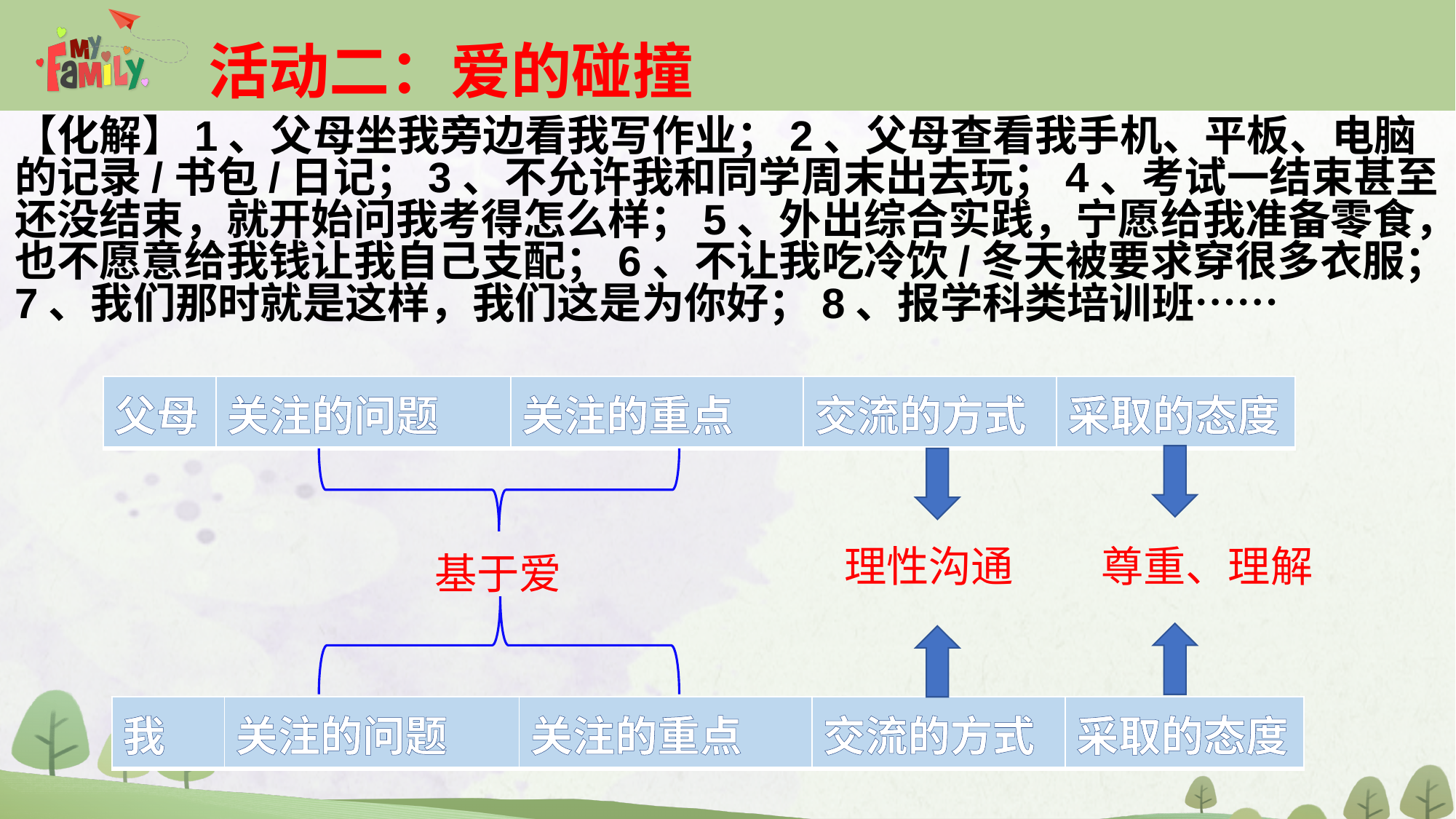

活动二：爱的碰撞
【化解】1、父母坐我旁边看我写作业；2、父母查看我手机、平板、电脑的记录/书包/日记；3、不允许我和同学周末出去玩；4、考试一结束甚至还没结束，就开始问我考得怎么样；5、外出综合实践，宁愿给我准备零食，也不愿意给我钱让我自己支配；6、不让我吃冷饮/冬天被要求穿很多衣服；7、我们那时就是这样，我们这是为你好；8、报学科类培训班……

| 父母 | 关注的问题 | 关注的重点 | 交流的方式 | 采取的态度 |
| --- | --- | --- | --- | --- |

理性沟通
尊重、理解
基于爱

| 我 | 关注的问题 | 关注的重点 | 交流的方式 | 采取的态度 |
| --- | --- | --- | --- | --- |